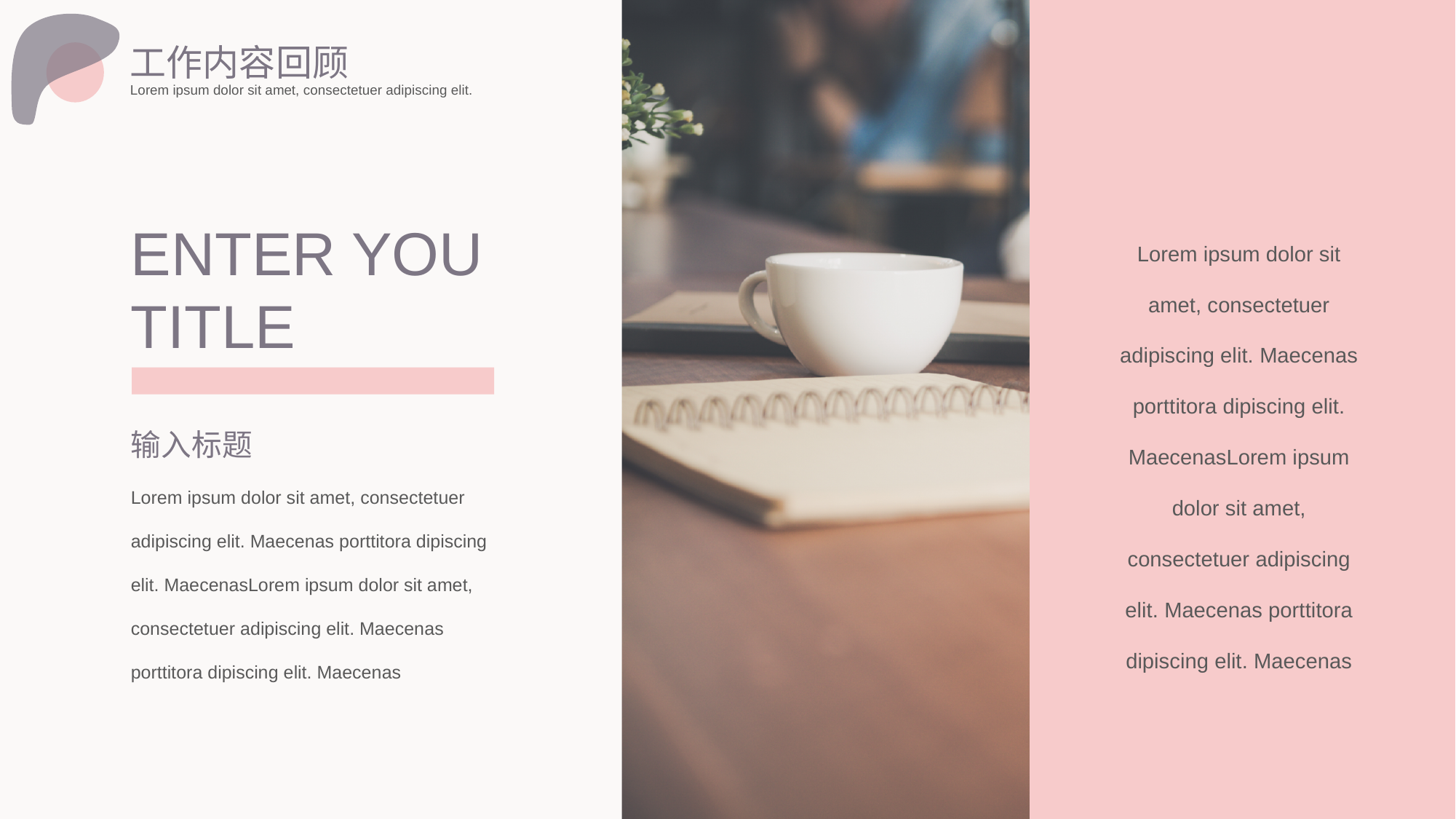

工作内容回顾

Lorem ipsum dolor sit amet, consectetuer adipiscing elit.
ENTER YOU TITLE
Lorem ipsum dolor sit amet, consectetuer adipiscing elit. Maecenas porttitora dipiscing elit. MaecenasLorem ipsum dolor sit amet, consectetuer adipiscing elit. Maecenas porttitora dipiscing elit. Maecenas

输入标题
Lorem ipsum dolor sit amet, consectetuer adipiscing elit. Maecenas porttitora dipiscing elit. MaecenasLorem ipsum dolor sit amet, consectetuer adipiscing elit. Maecenas porttitora dipiscing elit. Maecenas